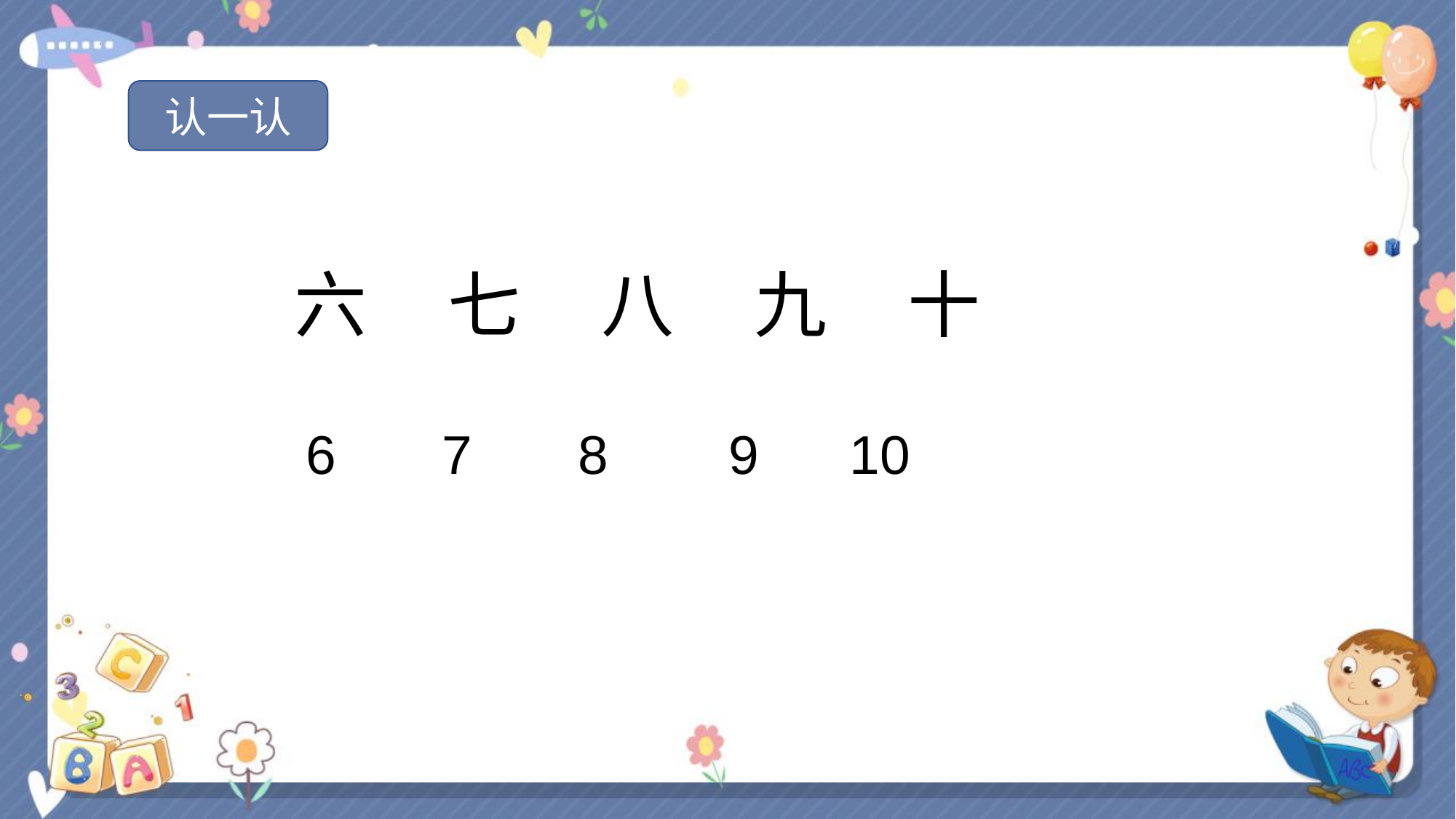

认一认
六    七    八    九    十
6       7       8        9      10